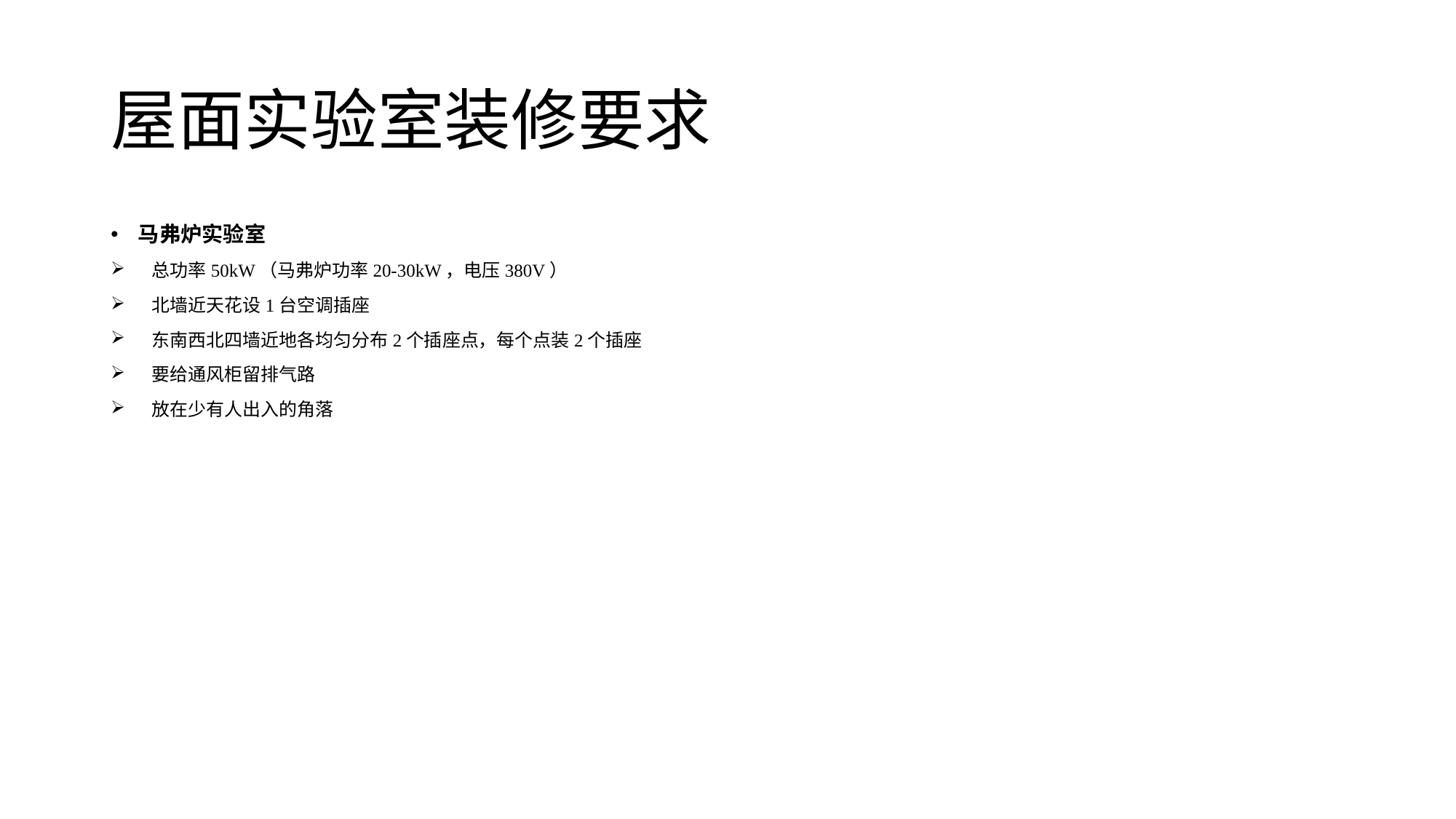

# 屋面实验室装修要求
马弗炉实验室
总功率50kW（马弗炉功率20-30kW，电压380V）
北墙近天花设1台空调插座
东南西北四墙近地各均匀分布2个插座点，每个点装2个插座
要给通风柜留排气路
放在少有人出入的角落